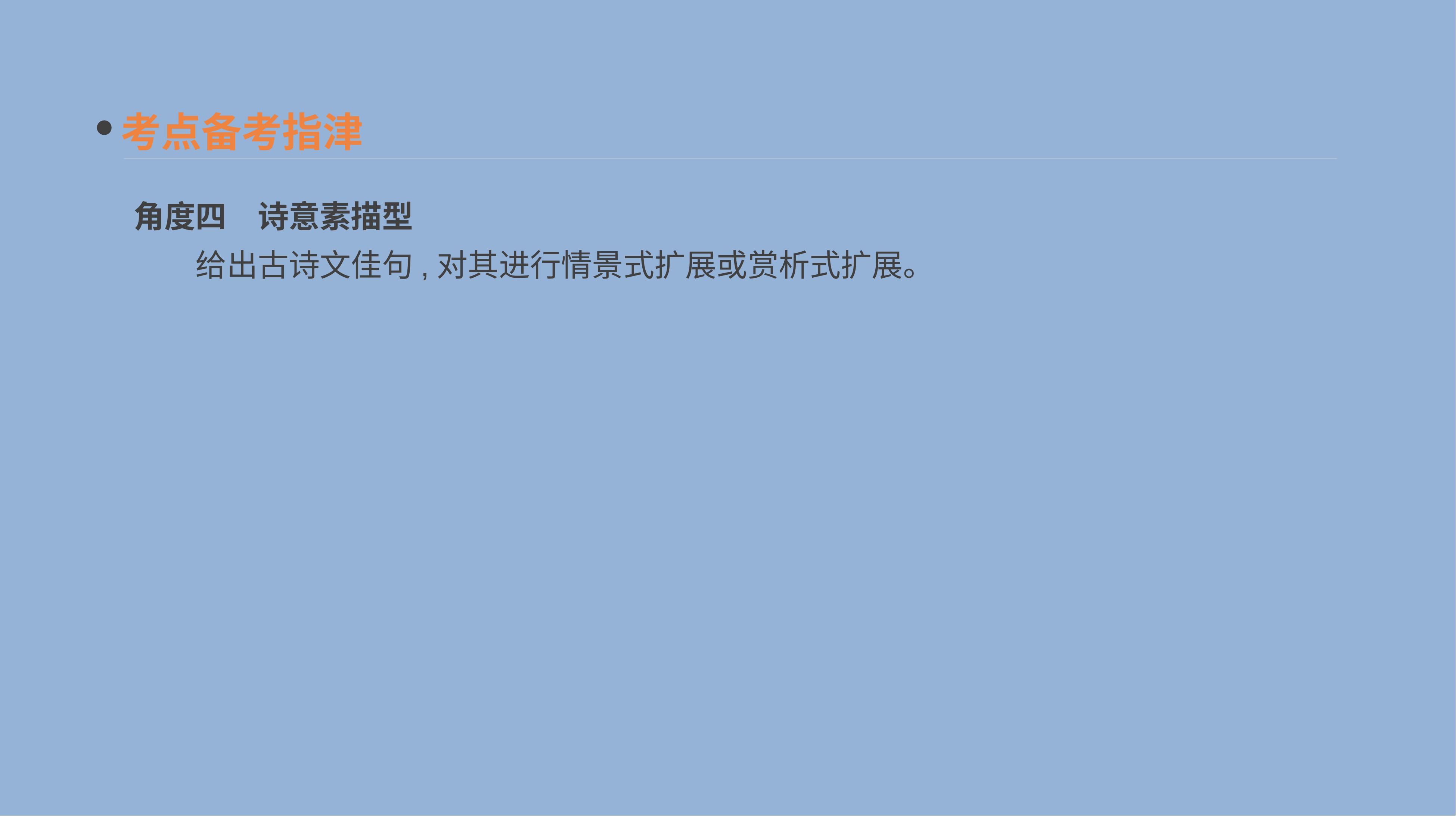

考点备考指津

角度四　诗意素描型
　　给出古诗文佳句,对其进行情景式扩展或赏析式扩展。